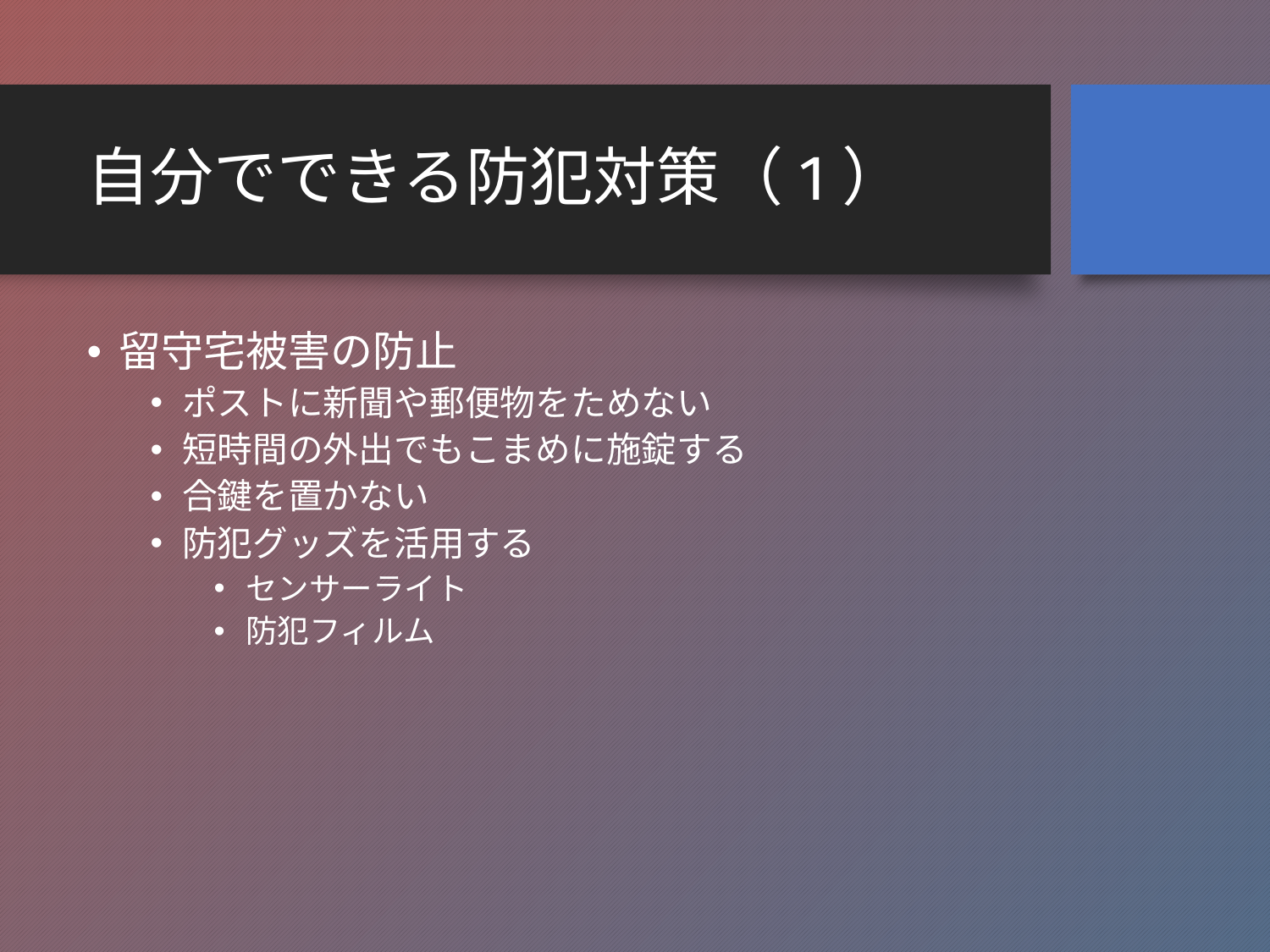

# 自分でできる防犯対策（1）
留守宅被害の防止
ポストに新聞や郵便物をためない
短時間の外出でもこまめに施錠する
合鍵を置かない
防犯グッズを活用する
センサーライト
防犯フィルム